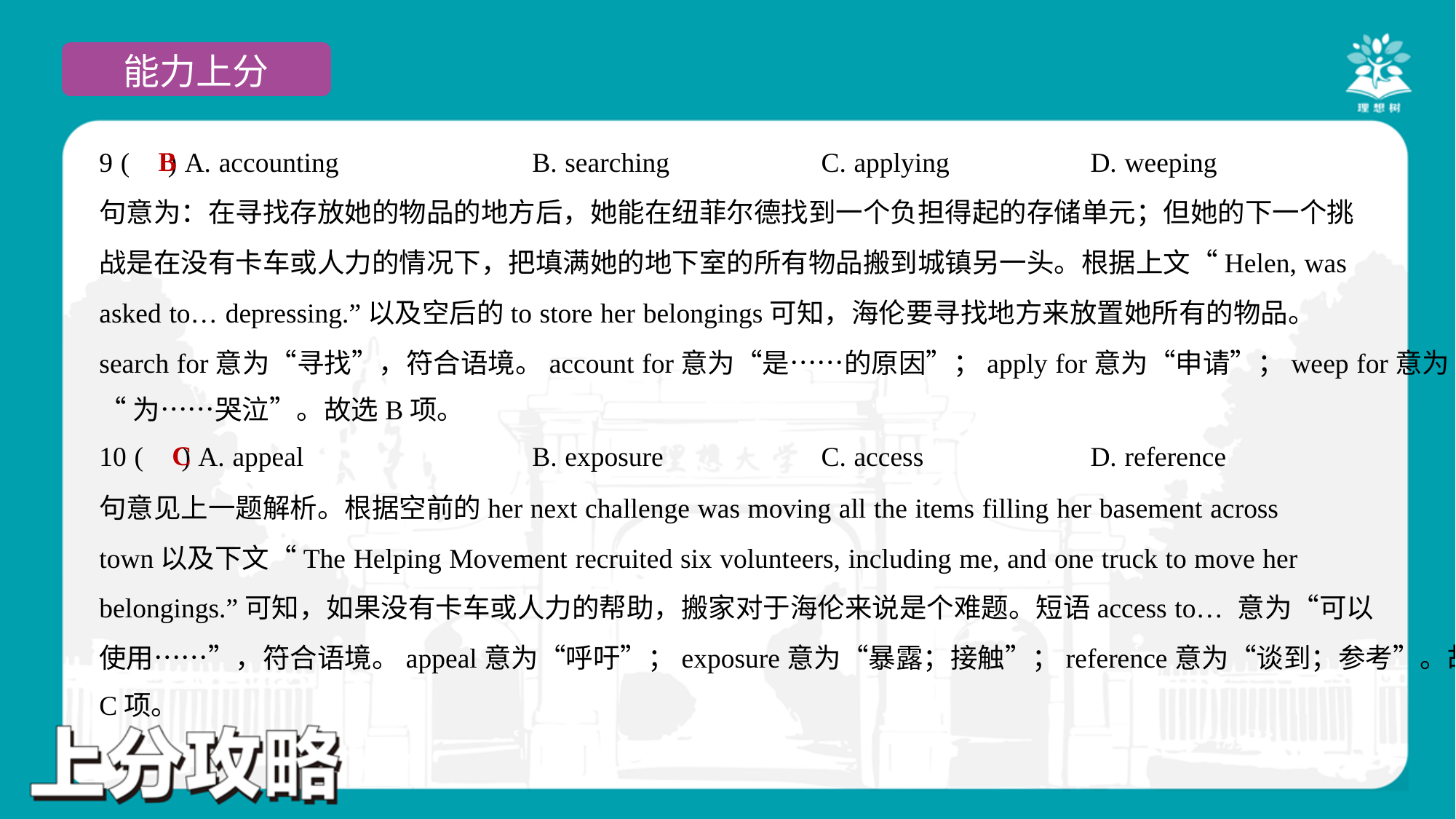

B
9 (     ) A. accounting	B. searching	C. applying	D. weeping
句意为：在寻找存放她的物品的地方后，她能在纽菲尔德找到一个负担得起的存储单元；但她的下一个挑
战是在没有卡车或人力的情况下，把填满她的地下室的所有物品搬到城镇另一头。根据上文“Helen, was
asked to… depressing.”以及空后的to store her belongings可知，海伦要寻找地方来放置她所有的物品。
search for意为“寻找”，符合语境。account for意为“是……的原因”；apply for意为“申请”；weep for意为
“为……哭泣”。故选B项。
C
10 (     ) A. appeal	B. exposure	C. access	D. reference
句意见上一题解析。根据空前的her next challenge was moving all the items filling her basement across
town以及下文“The Helping Movement recruited six volunteers, including me, and one truck to move her
belongings.”可知，如果没有卡车或人力的帮助，搬家对于海伦来说是个难题。短语access to… 意为“可以
使用……”，符合语境。appeal意为“呼吁”；exposure意为“暴露；接触”；reference意为“谈到；参考”。故选
C项。